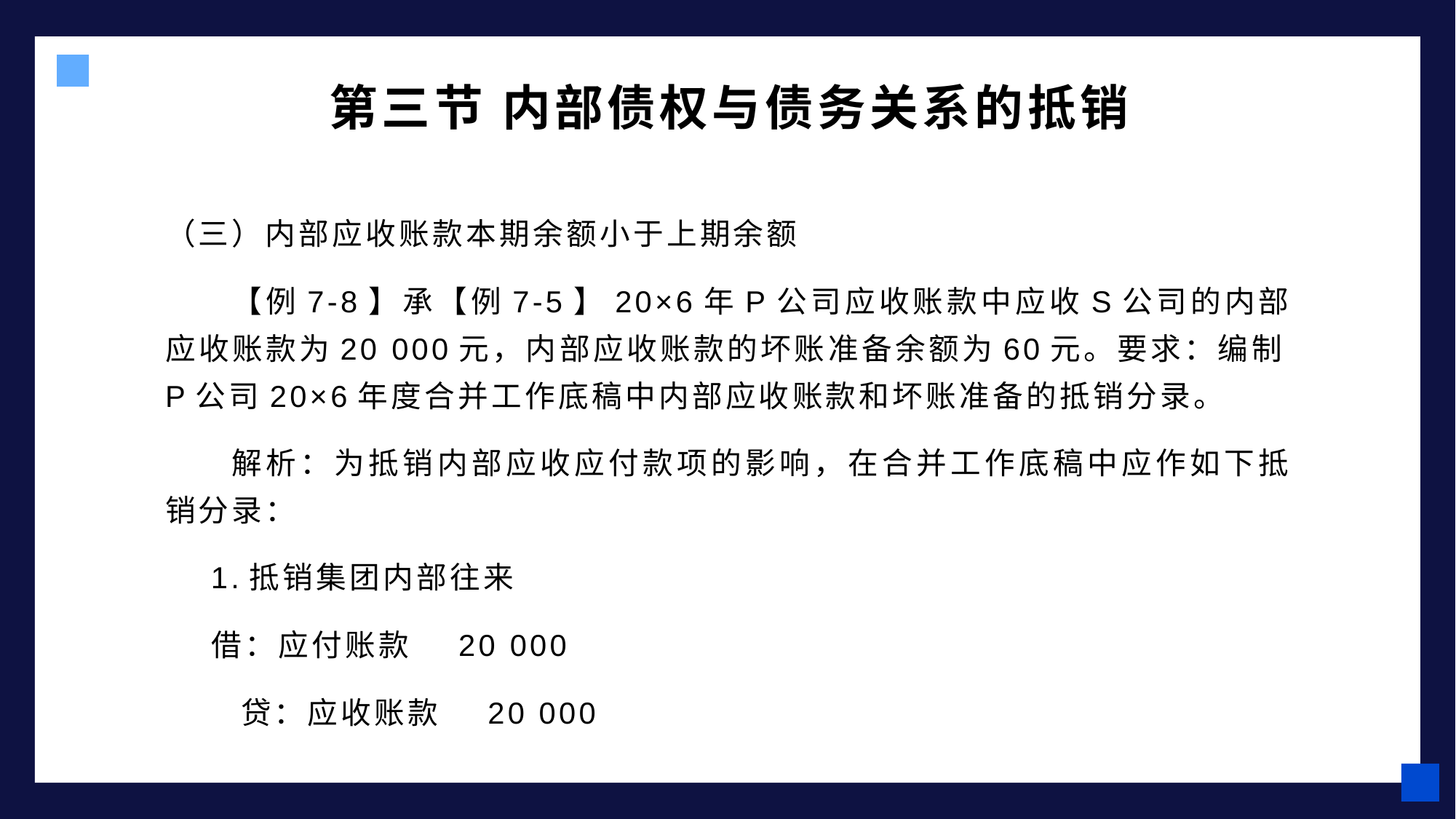

第三节 内部债权与债务关系的抵销
（三）内部应收账款本期余额小于上期余额
【例7-8】承【例7-5】20×6年P公司应收账款中应收S公司的内部应收账款为20 000元，内部应收账款的坏账准备余额为60元。要求：编制P公司20×6年度合并工作底稿中内部应收账款和坏账准备的抵销分录。
解析：为抵销内部应收应付款项的影响，在合并工作底稿中应作如下抵销分录：
    1.抵销集团内部往来
    借：应付账款    20 000
       贷：应收账款    20 000